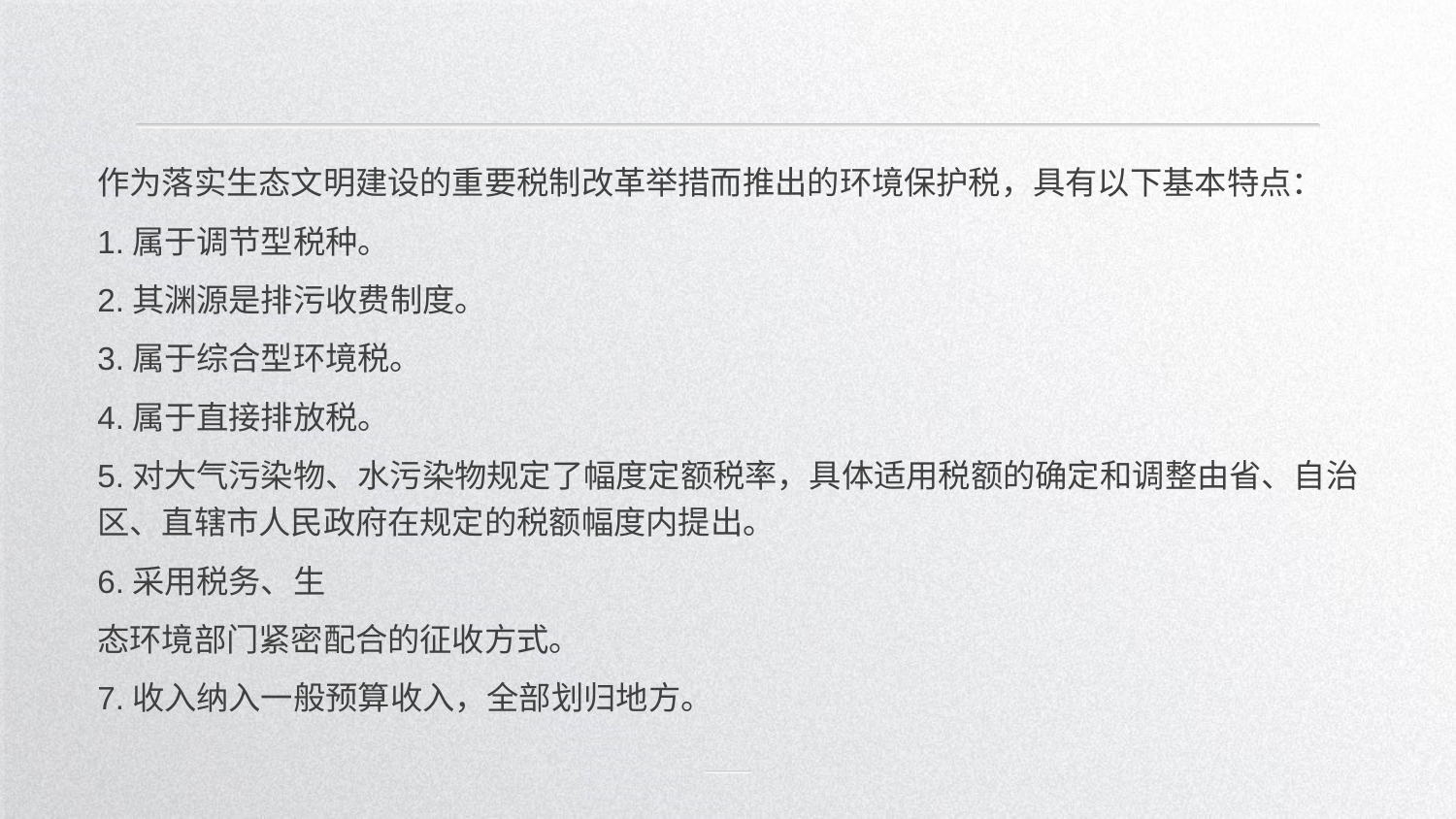

作为落实生态文明建设的重要税制改革举措而推出的环境保护税，具有以下基本特点：
1.属于调节型税种。
2.其渊源是排污收费制度。
3.属于综合型环境税。
4.属于直接排放税。
5.对大气污染物、水污染物规定了幅度定额税率，具体适用税额的确定和调整由省、自治区、直辖市人民政府在规定的税额幅度内提出。
6.采用税务、生
态环境部门紧密配合的征收方式。
7.收入纳入一般预算收入，全部划归地方。